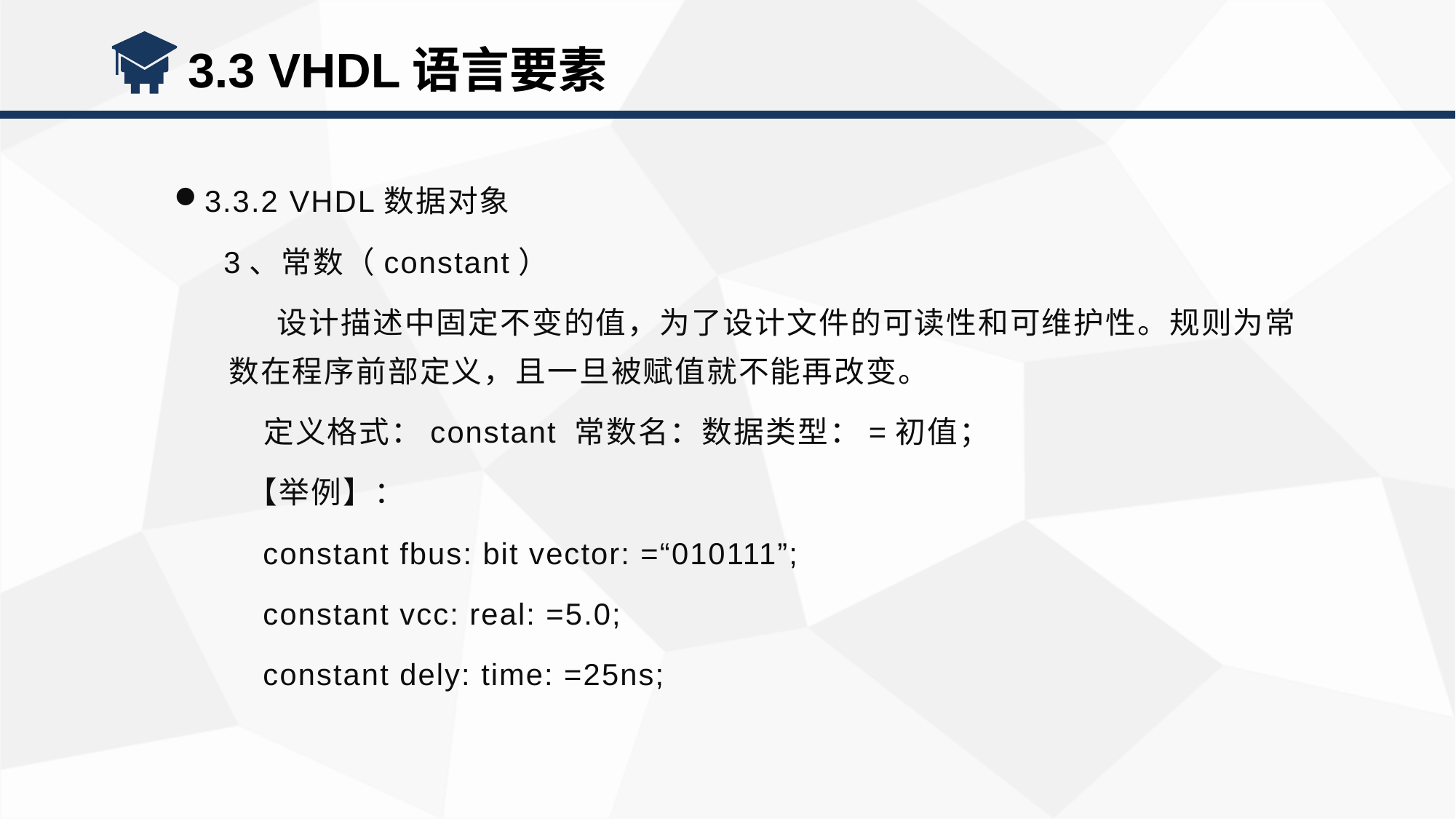

3.3 VHDL语言要素

3.3.2 VHDL数据对象
     3、常数（constant）
     设计描述中固定不变的值，为了设计文件的可读性和可维护性。规则为常数在程序前部定义，且一旦被赋值就不能再改变。
          定义格式：constant 常数名：数据类型：=初值；
        【举例】：
         constant fbus: bit vector: =“010111”;
         constant vcc: real: =5.0;
         constant dely: time: =25ns;